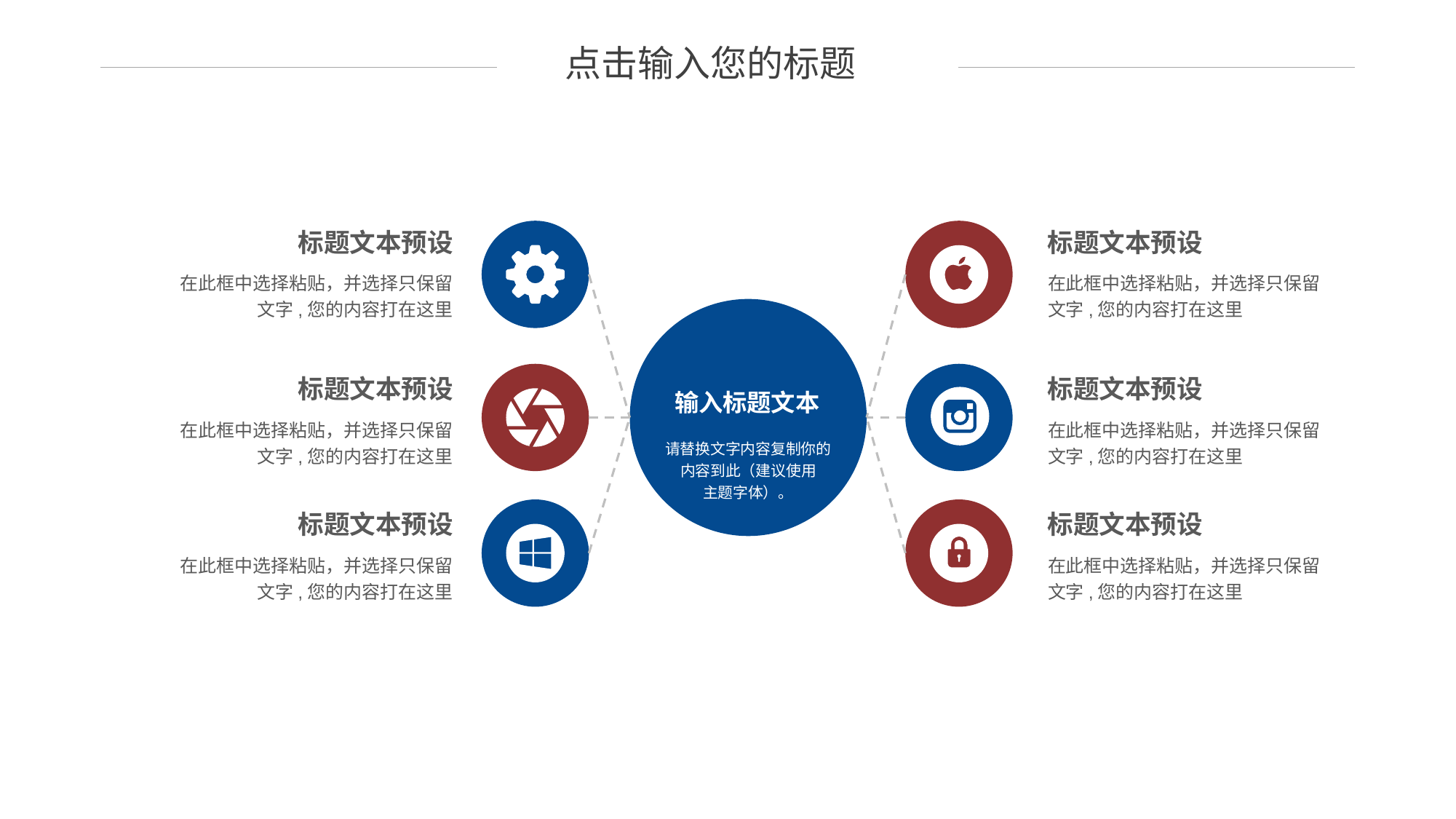

点击输入您的标题
标题文本预设

请替换文字内容复制你的内容到此（建议使用
主题字体）。

输入标题文本

标题文本预设
在此框中选择粘贴，并选择只保留文字,您的内容打在这里
在此框中选择粘贴，并选择只保留文字,您的内容打在这里
标题文本预设
标题文本预设
在此框中选择粘贴，并选择只保留文字,您的内容打在这里
在此框中选择粘贴，并选择只保留文字,您的内容打在这里
标题文本预设
标题文本预设
在此框中选择粘贴，并选择只保留文字,您的内容打在这里
在此框中选择粘贴，并选择只保留文字,您的内容打在这里